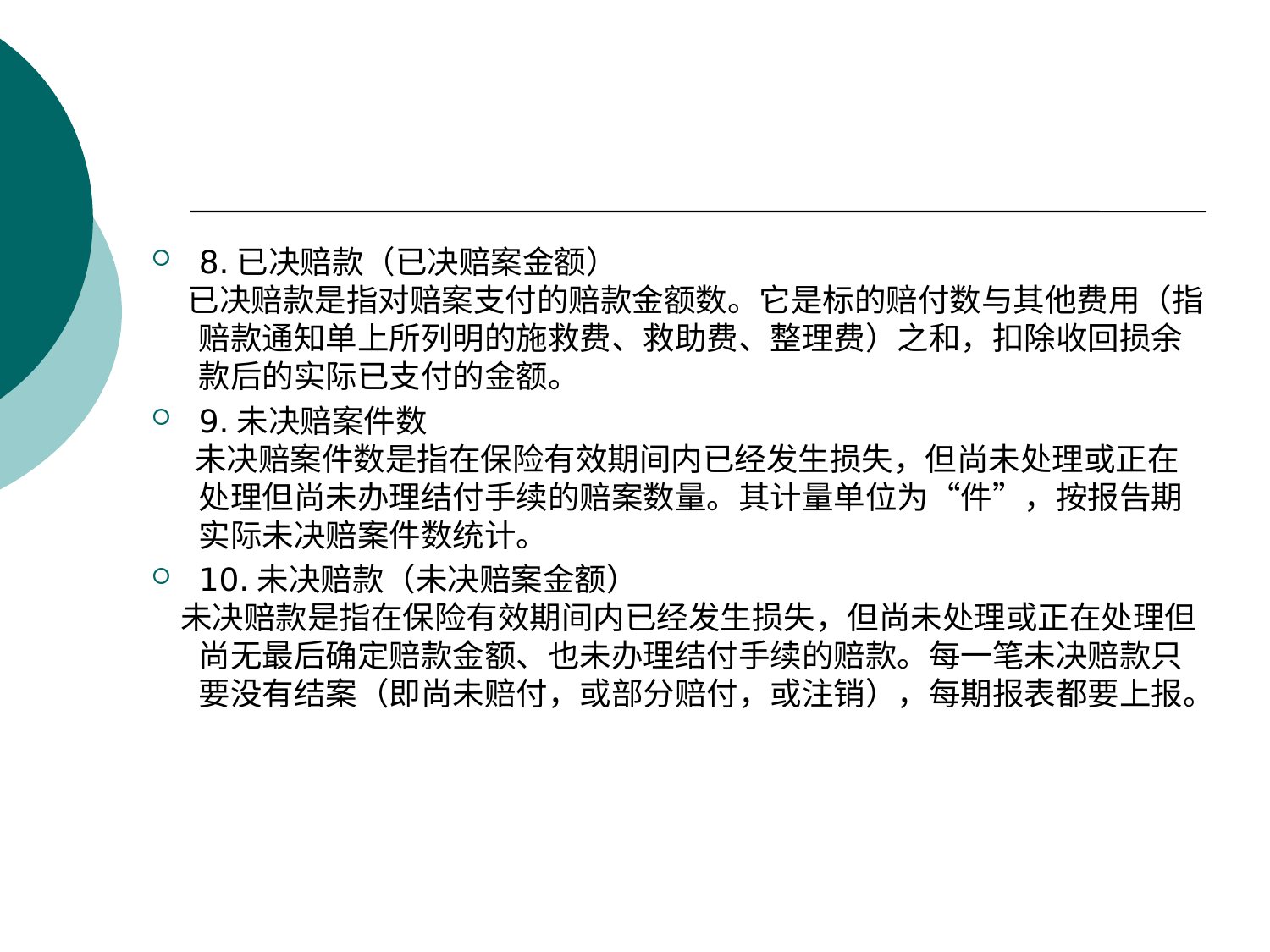

#
8.已决赔款（已决赔案金额）
    已决赔款是指对赔案支付的赔款金额数。它是标的赔付数与其他费用（指赔款通知单上所列明的施救费、救助费、整理费）之和，扣除收回损余款后的实际已支付的金额。
9.未决赔案件数
     未决赔案件数是指在保险有效期间内已经发生损失，但尚未处理或正在处理但尚未办理结付手续的赔案数量。其计量单位为“件”，按报告期实际未决赔案件数统计。
10.未决赔款（未决赔案金额）
   未决赔款是指在保险有效期间内已经发生损失，但尚未处理或正在处理但尚无最后确定赔款金额、也未办理结付手续的赔款。每一笔未决赔款只要没有结案（即尚未赔付，或部分赔付，或注销），每期报表都要上报。